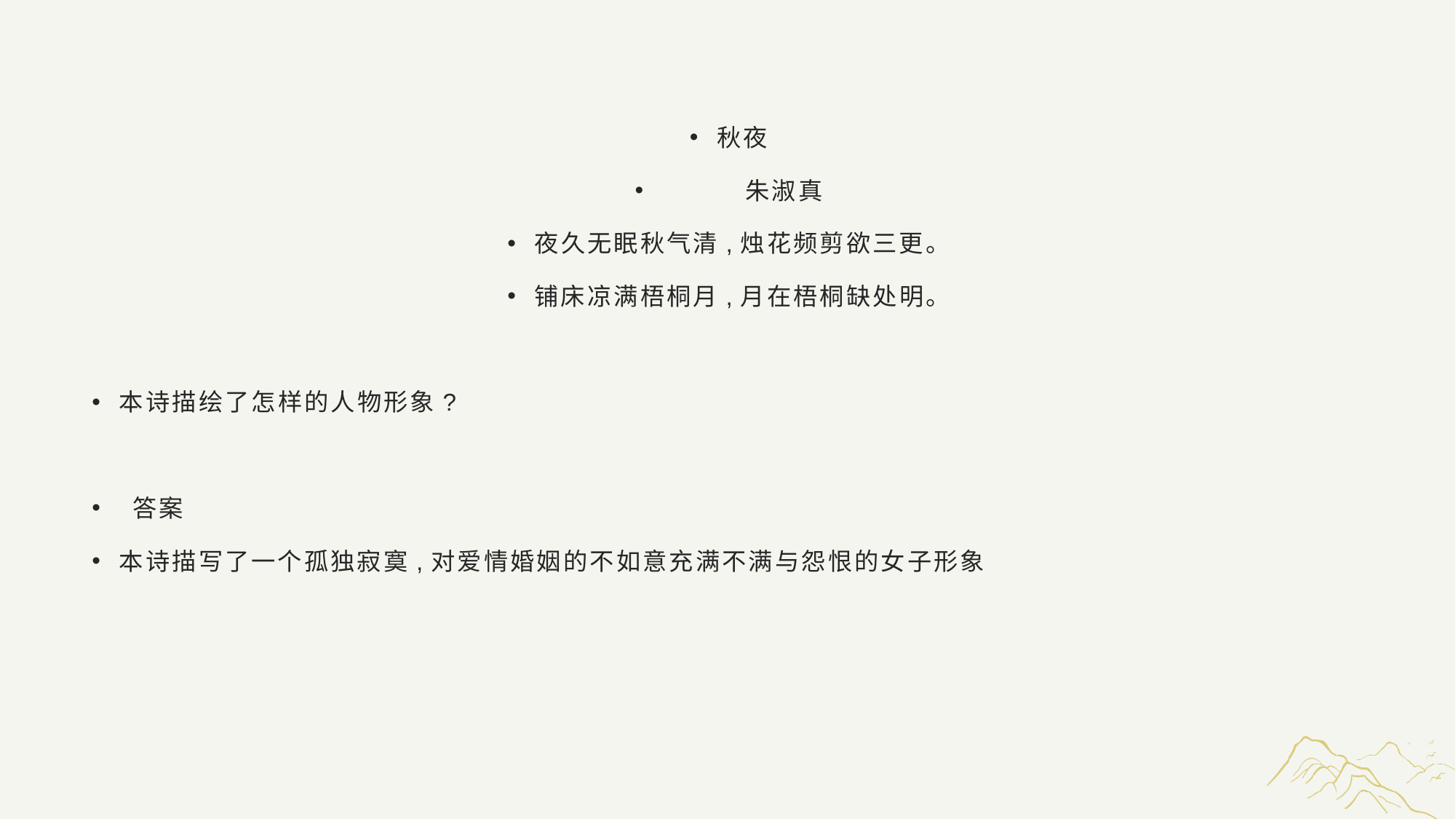

#
秋夜
          朱淑真
夜久无眠秋气清,烛花频剪欲三更。
铺床凉满梧桐月,月在梧桐缺处明。

本诗描绘了怎样的人物形象?

 答案
本诗描写了一个孤独寂寞,对爱情婚姻的不如意充满不满与怨恨的女子形象